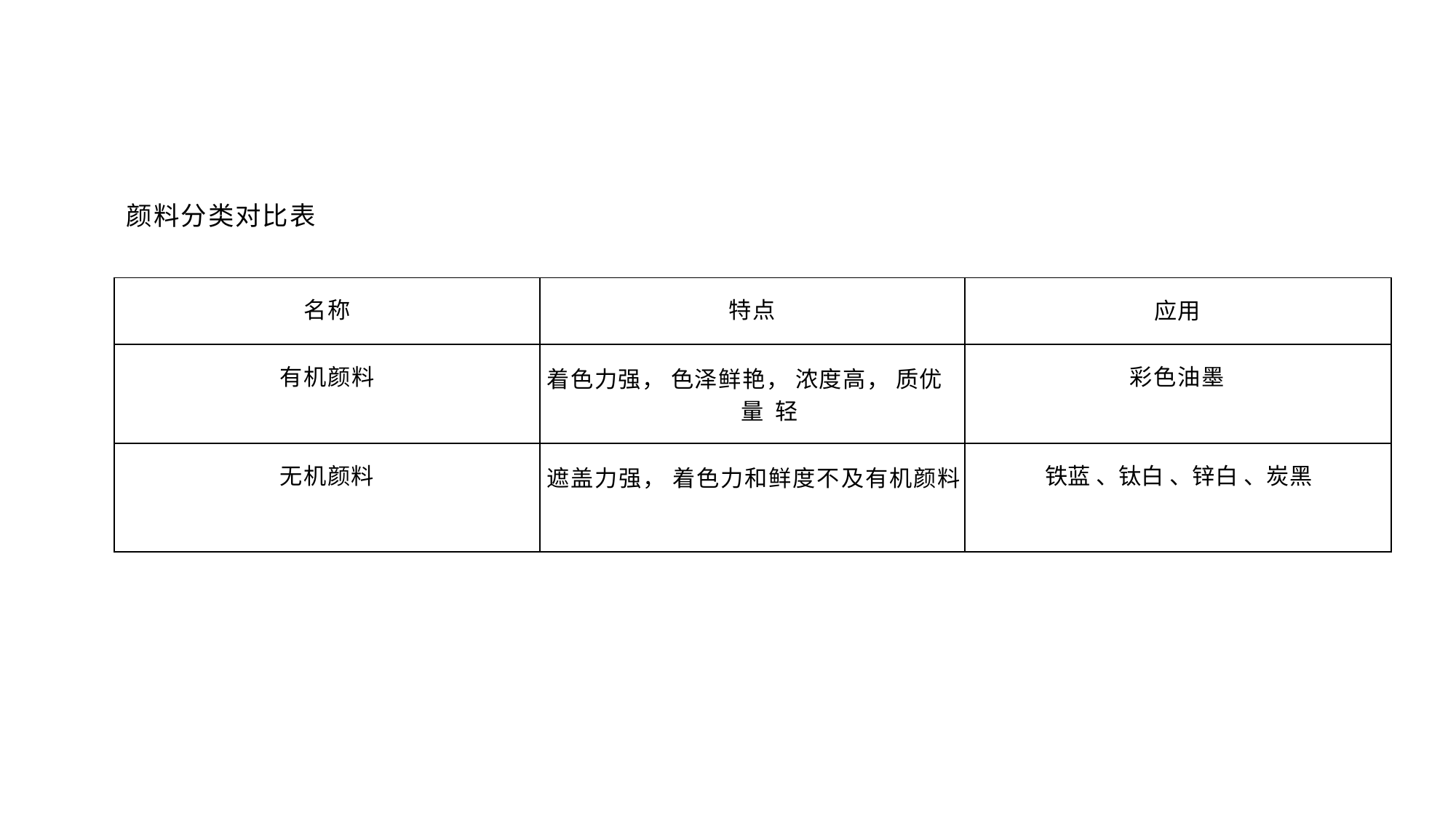

颜料分类对比表
| 名称 | 特点 | 应用 |
| --- | --- | --- |
| 有机颜料 | 着色力强， 色泽鲜艳， 浓度高， 质优量 轻 | 彩色油墨 |
| 无机颜料 | 遮盖力强， 着色力和鲜度不及有机颜料 | 铁蓝 、钛白 、锌白 、炭黑 |